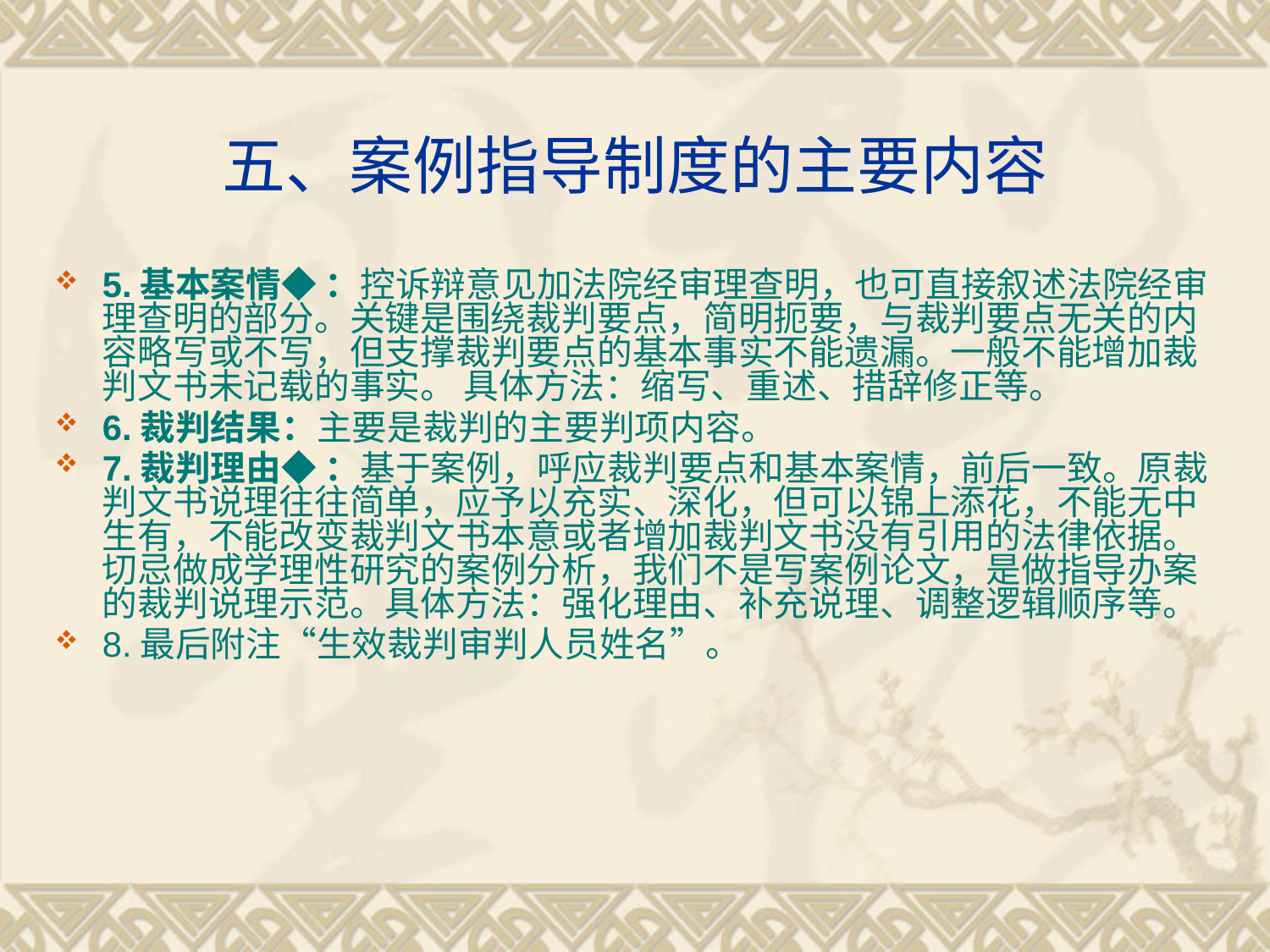

# 五、案例指导制度的主要内容
5.基本案情◆ ：控诉辩意见加法院经审理查明，也可直接叙述法院经审理查明的部分。关键是围绕裁判要点，简明扼要，与裁判要点无关的内容略写或不写，但支撑裁判要点的基本事实不能遗漏。一般不能增加裁判文书未记载的事实。 具体方法：缩写、重述、措辞修正等。
6.裁判结果：主要是裁判的主要判项内容。
7.裁判理由◆ ：基于案例，呼应裁判要点和基本案情，前后一致。原裁判文书说理往往简单，应予以充实、深化，但可以锦上添花，不能无中生有，不能改变裁判文书本意或者增加裁判文书没有引用的法律依据。切忌做成学理性研究的案例分析，我们不是写案例论文，是做指导办案的裁判说理示范。具体方法：强化理由、补充说理、调整逻辑顺序等。
8.最后附注“生效裁判审判人员姓名”。